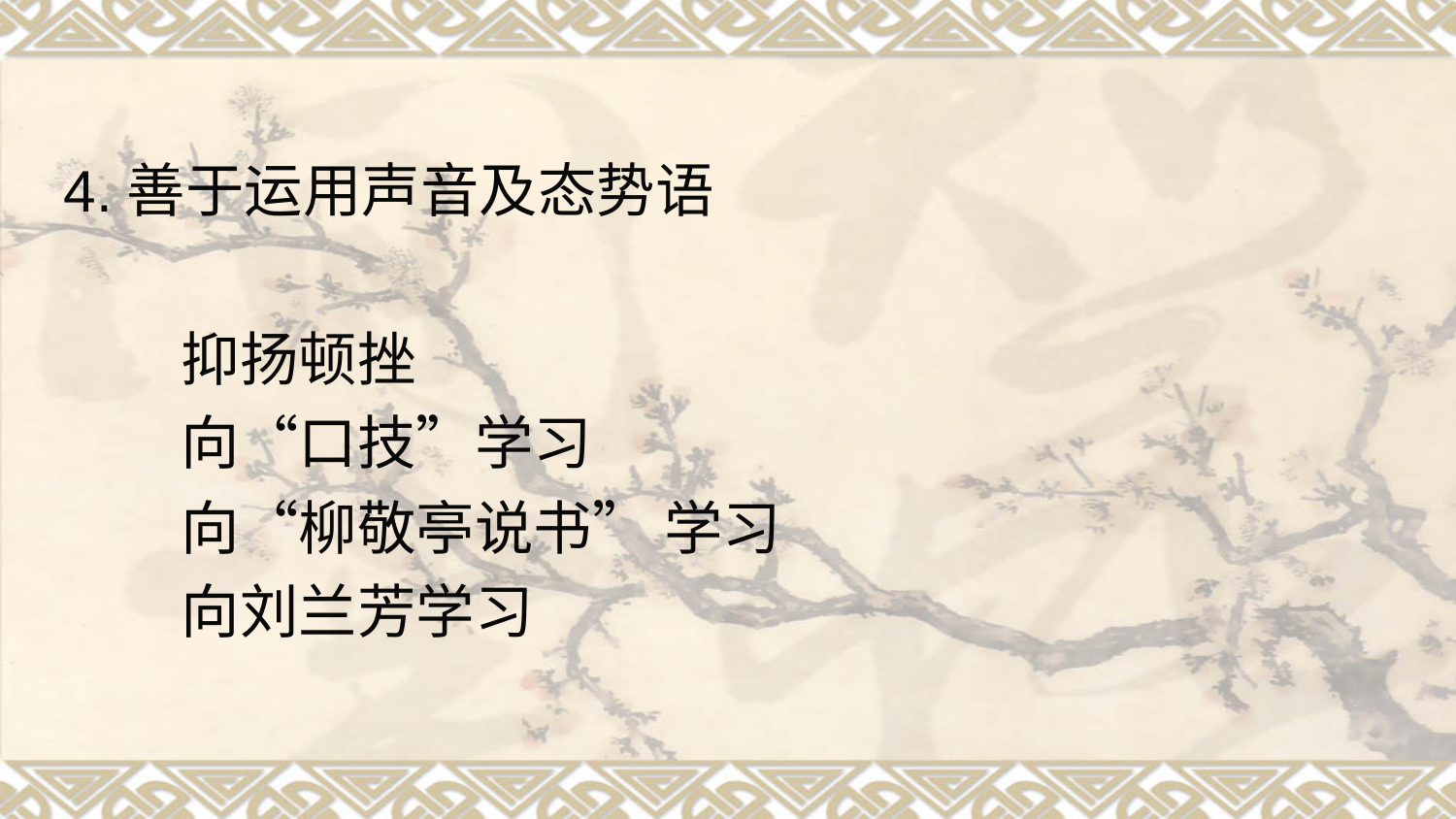

# 4.善于运用声音及态势语 　　抑扬顿挫 　　向“口技”学习 　　向“柳敬亭说书” 学习 　　向刘兰芳学习